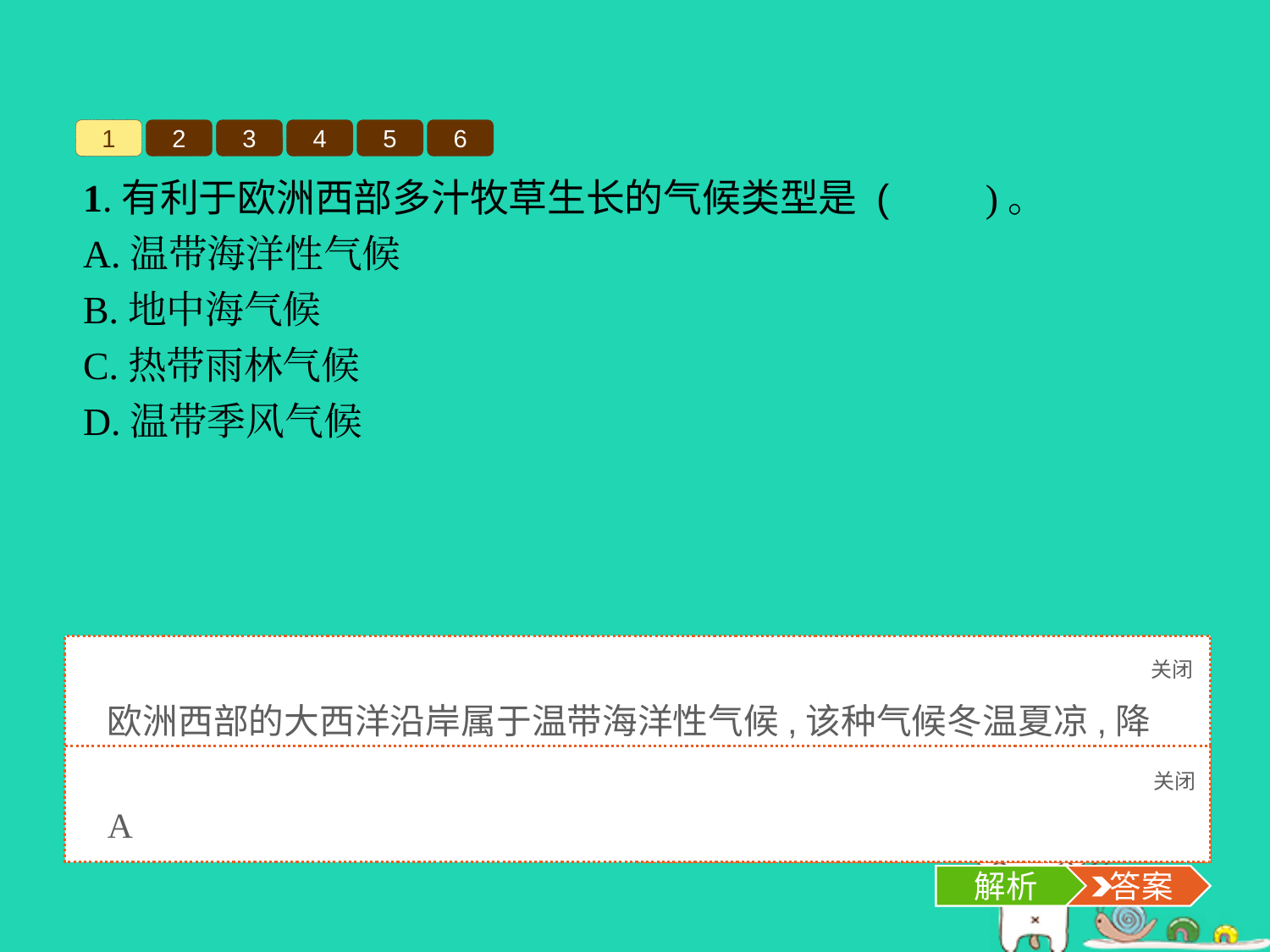

1
2
3
4
5
6
1.有利于欧洲西部多汁牧草生长的气候类型是 (　　)。
A.温带海洋性气候
B.地中海气候
C.热带雨林气候
D.温带季风气候

关闭
解析

欧洲西部的大西洋沿岸属于温带海洋性气候,该种气候冬温夏凉,降水多且季节分配均匀,有利于多汁牧草生长,适宜发展畜牧业。

关闭
解析
  答案

A
解析
  答案